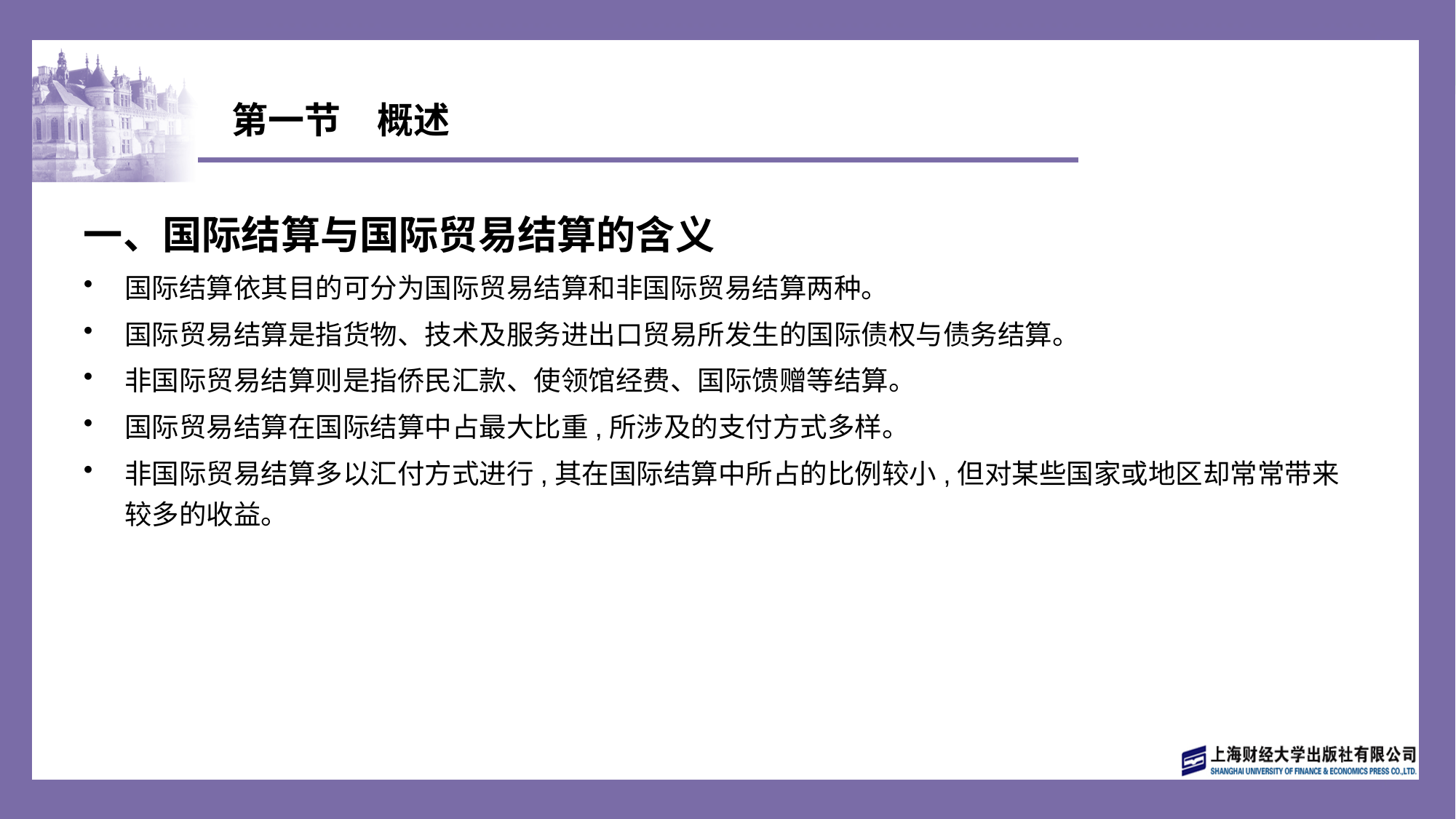

# 第一节　概述
一、国际结算与国际贸易结算的含义
国际结算依其目的可分为国际贸易结算和非国际贸易结算两种。
国际贸易结算是指货物、技术及服务进出口贸易所发生的国际债权与债务结算。
非国际贸易结算则是指侨民汇款、使领馆经费、国际馈赠等结算。
国际贸易结算在国际结算中占最大比重,所涉及的支付方式多样。
非国际贸易结算多以汇付方式进行,其在国际结算中所占的比例较小,但对某些国家或地区却常常带来较多的收益。